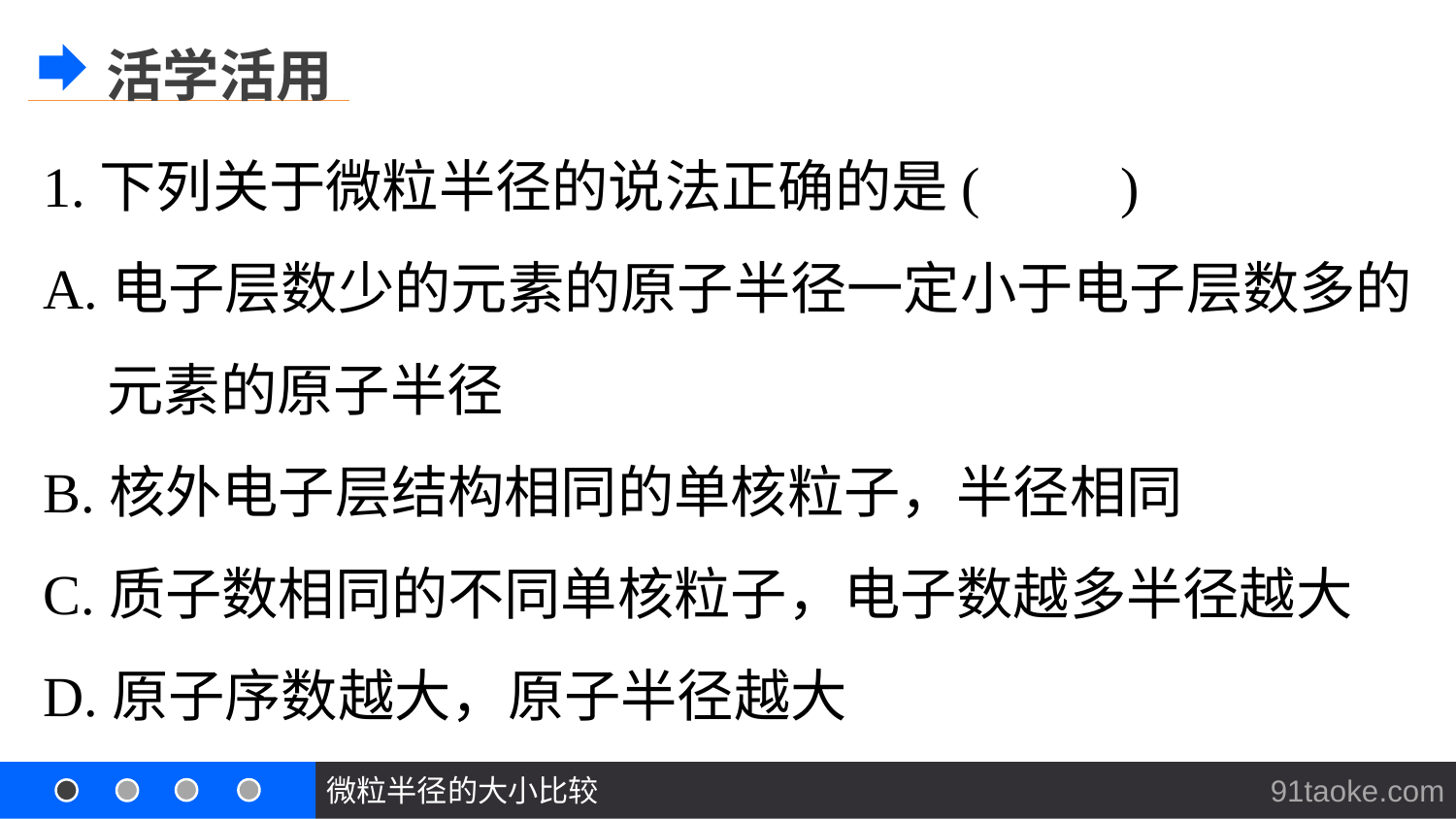

活学活用

1.下列关于微粒半径的说法正确的是(　　)
A.电子层数少的元素的原子半径一定小于电子层数多的
    元素的原子半径
B.核外电子层结构相同的单核粒子，半径相同
C.质子数相同的不同单核粒子，电子数越多半径越大
D.原子序数越大，原子半径越大